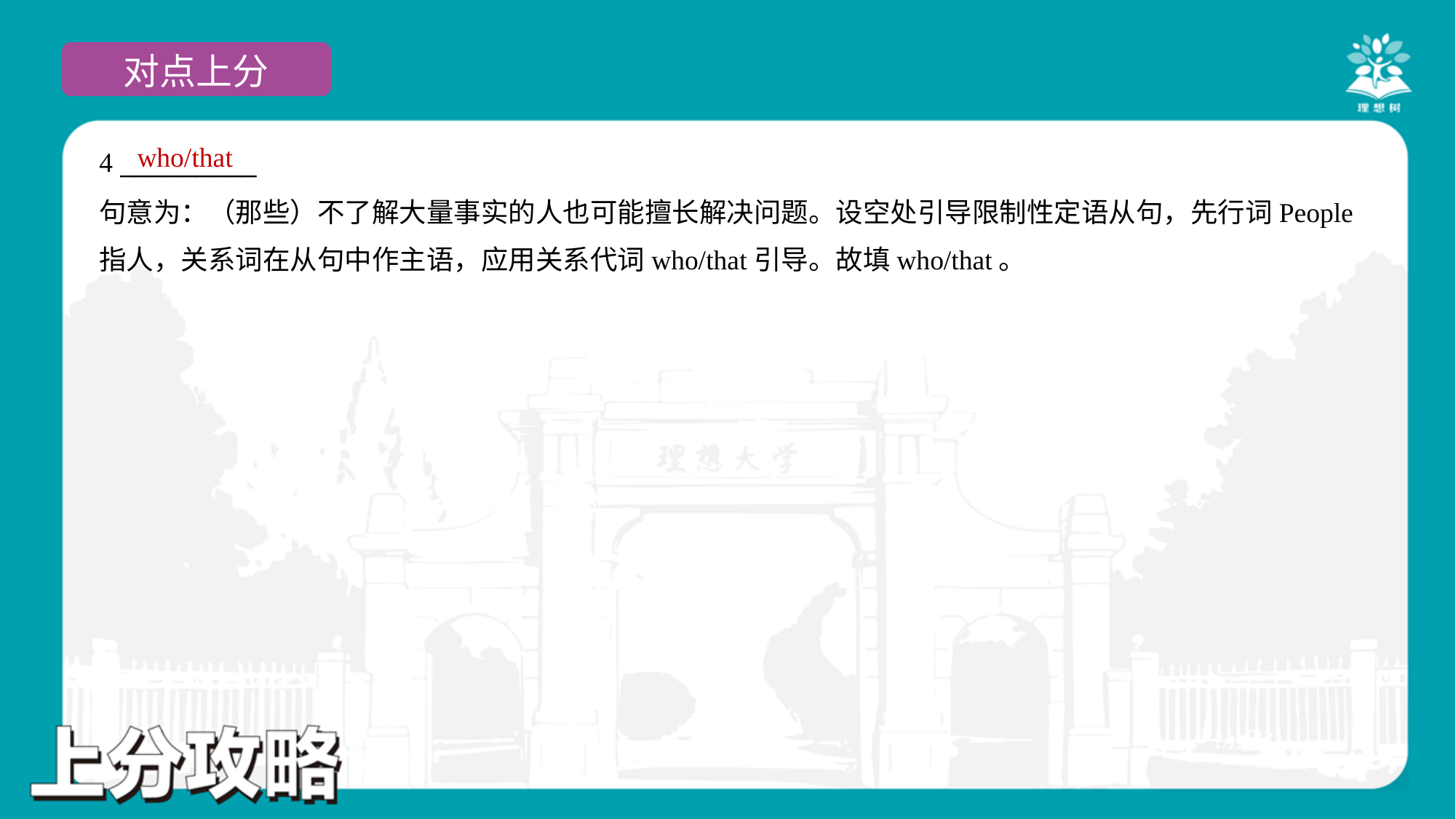

who/that
4 _________
句意为：（那些）不了解大量事实的人也可能擅长解决问题。设空处引导限制性定语从句，先行词People
指人，关系词在从句中作主语，应用关系代词who/that引导。故填who/that。